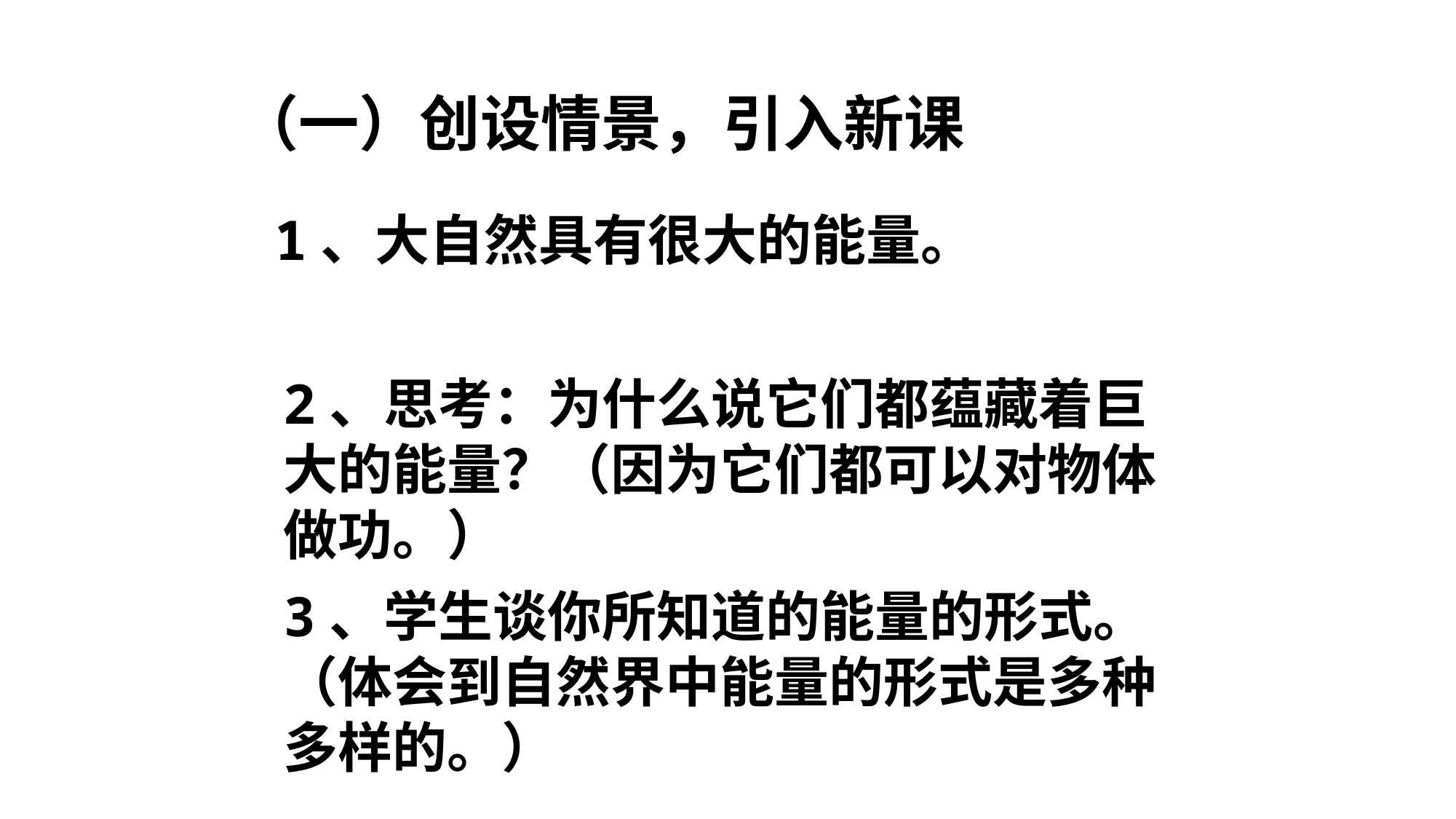

（一）创设情景，引入新课
1、大自然具有很大的能量。
2、思考：为什么说它们都蕴藏着巨大的能量？（因为它们都可以对物体做功。）

3、学生谈你所知道的能量的形式。（体会到自然界中能量的形式是多种多样的。）